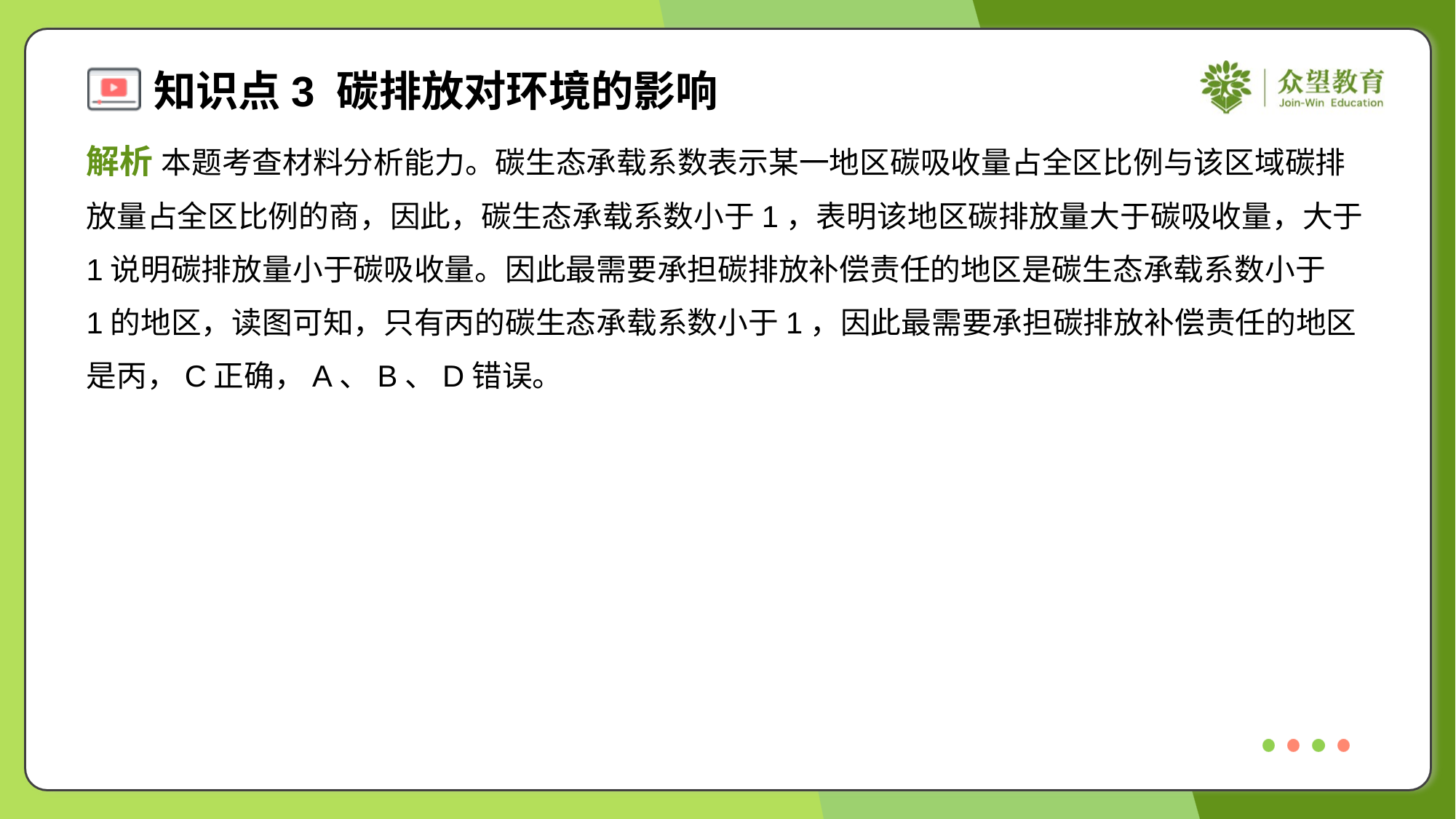

解析 本题考查材料分析能力。碳生态承载系数表示某一地区碳吸收量占全区比例与该区域碳排
放量占全区比例的商，因此，碳生态承载系数小于1，表明该地区碳排放量大于碳吸收量，大于
1说明碳排放量小于碳吸收量。因此最需要承担碳排放补偿责任的地区是碳生态承载系数小于
1的地区，读图可知，只有丙的碳生态承载系数小于1，因此最需要承担碳排放补偿责任的地区
是丙，C正确，A、B、D错误。